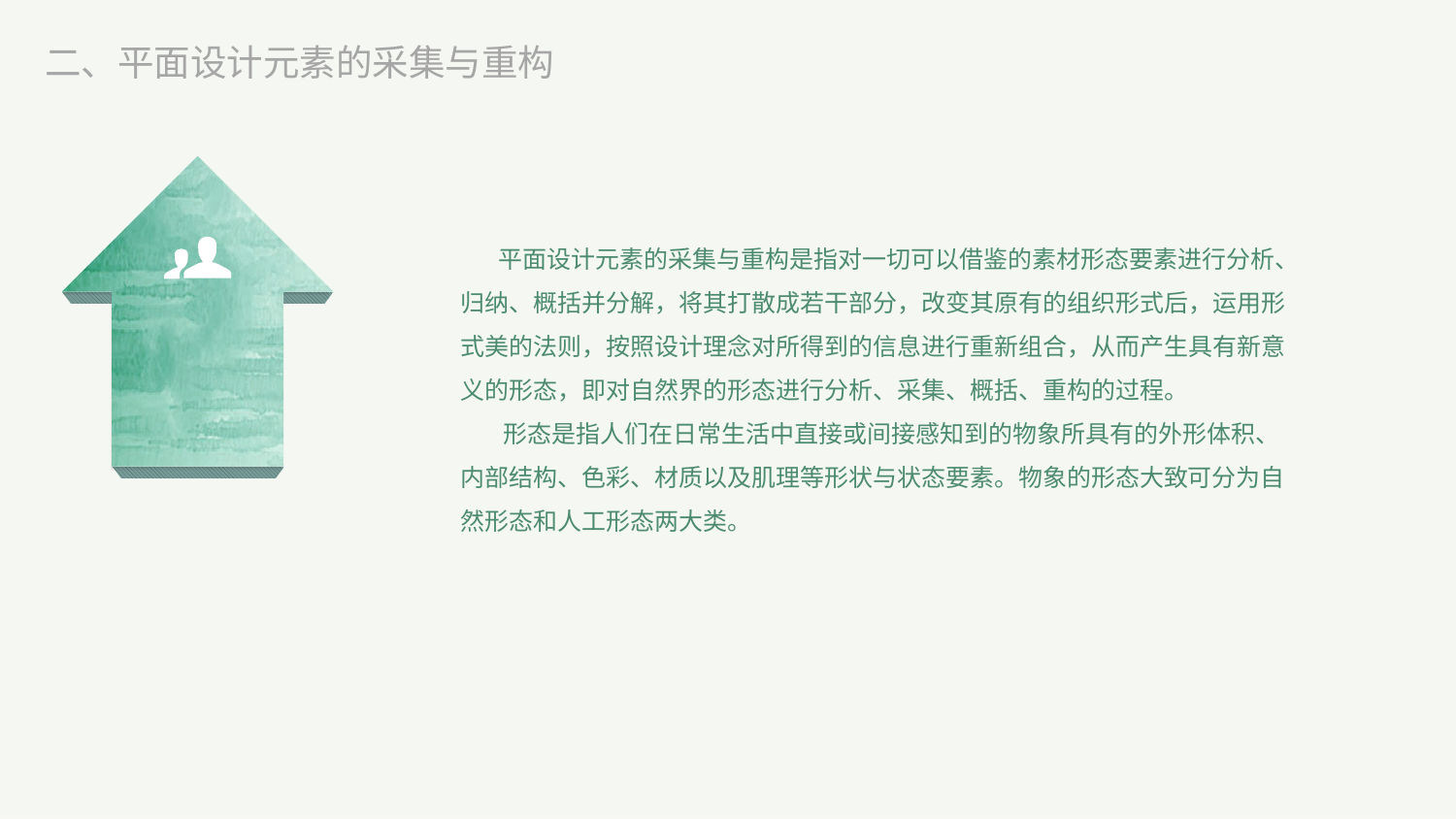

二、平面设计元素的采集与重构

      平面设计元素的采集与重构是指对一切可以借鉴的素材形态要素进行分析、归纳、概括并分解，将其打散成若干部分，改变其原有的组织形式后，运用形式美的法则，按照设计理念对所得到的信息进行重新组合，从而产生具有新意义的形态，即对自然界的形态进行分析、采集、概括、重构的过程。
       形态是指人们在日常生活中直接或间接感知到的物象所具有的外形体积、内部结构、色彩、材质以及肌理等形状与状态要素。物象的形态大致可分为自然形态和人工形态两大类。